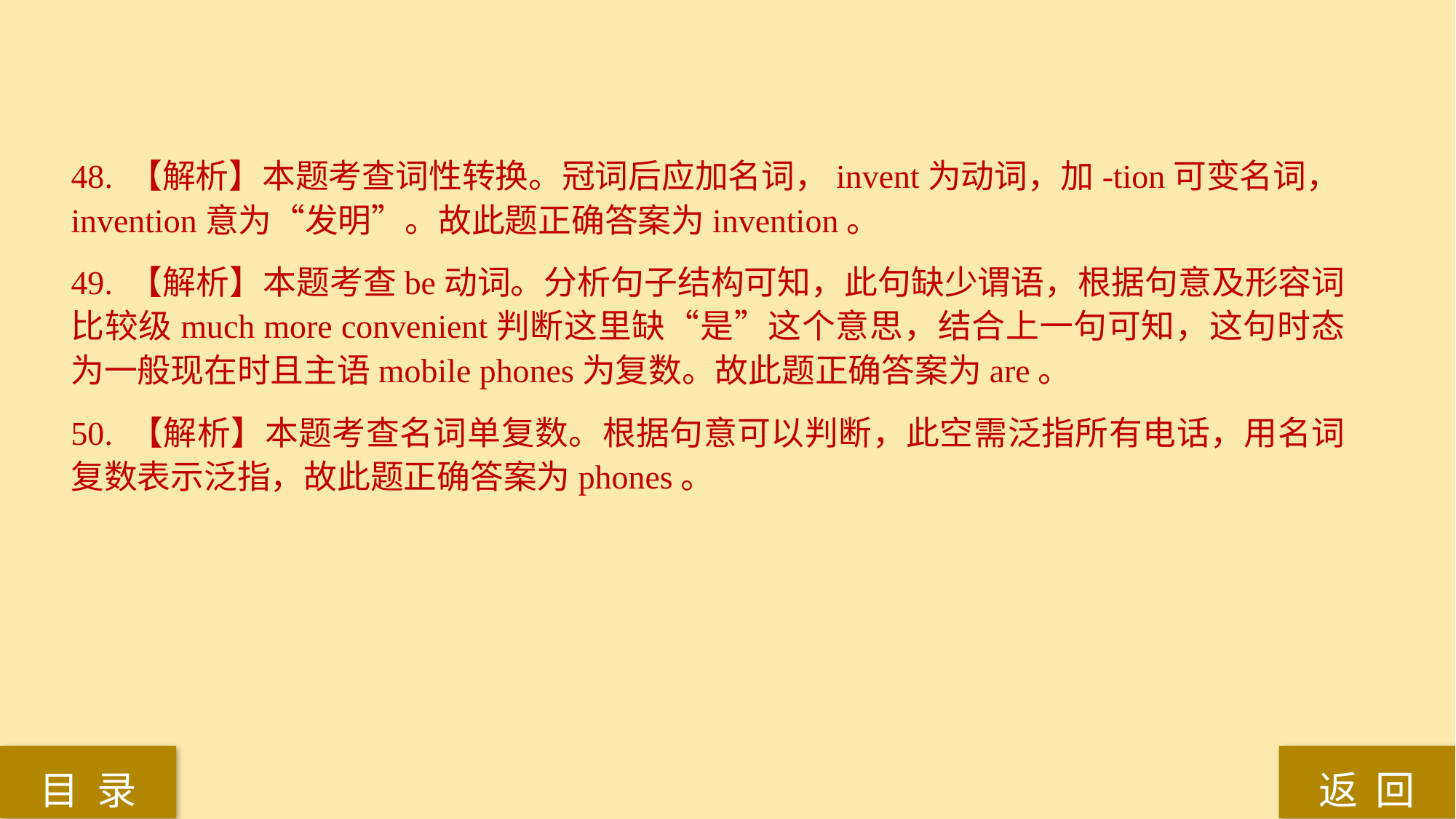

48. 【解析】本题考查词性转换。冠词后应加名词，invent为动词，加-tion可变名词，invention意为“发明”。故此题正确答案为invention。
49. 【解析】本题考查be动词。分析句子结构可知，此句缺少谓语，根据句意及形容词比较级much more convenient判断这里缺“是”这个意思，结合上一句可知，这句时态为一般现在时且主语mobile phones为复数。故此题正确答案为are。
50. 【解析】本题考查名词单复数。根据句意可以判断，此空需泛指所有电话，用名词复数表示泛指，故此题正确答案为phones。
返  回